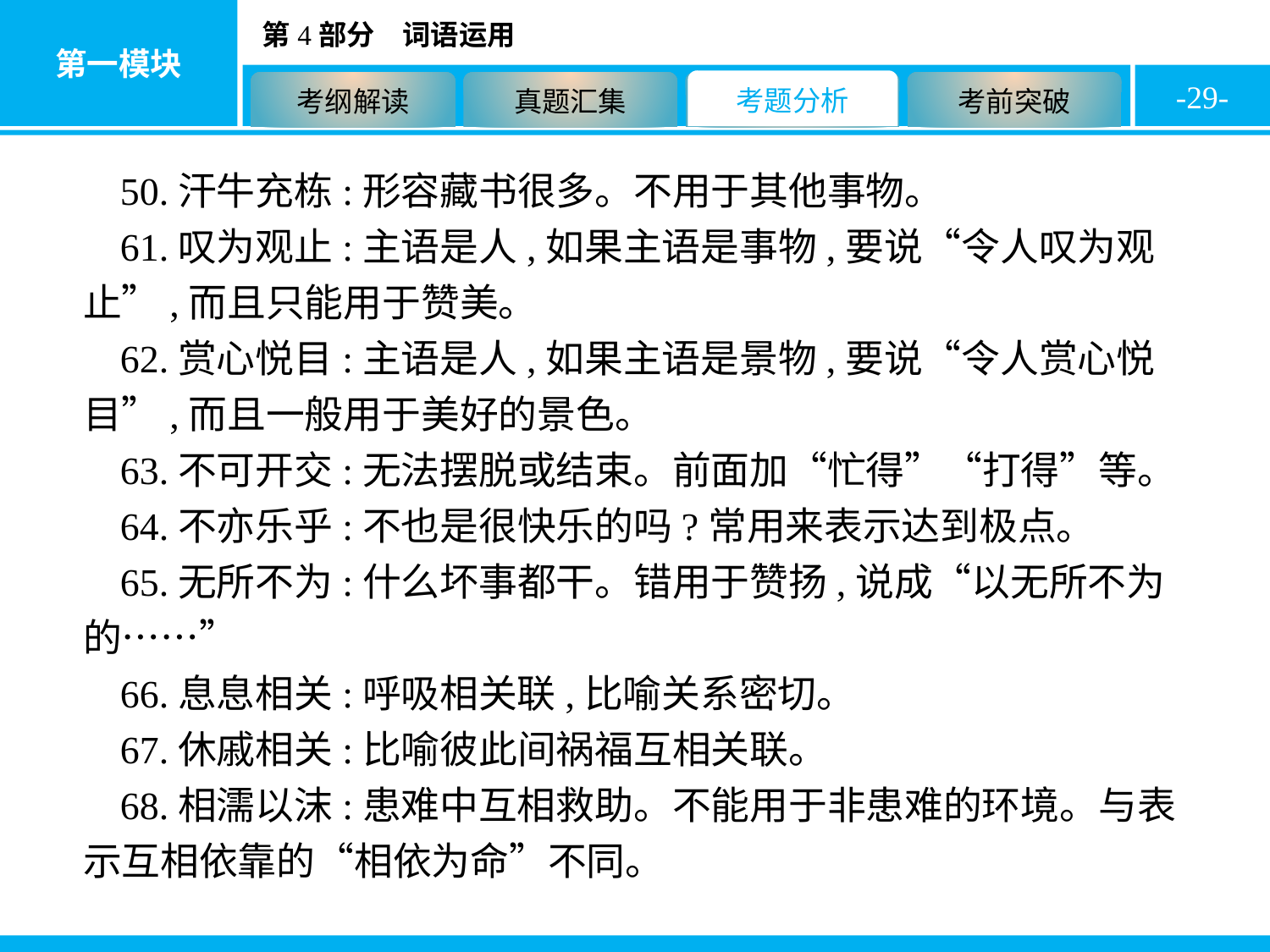

-29-
50.汗牛充栋:形容藏书很多。不用于其他事物。
61.叹为观止:主语是人,如果主语是事物,要说“令人叹为观止”,而且只能用于赞美。
62.赏心悦目:主语是人,如果主语是景物,要说“令人赏心悦目”,而且一般用于美好的景色。
63.不可开交:无法摆脱或结束。前面加“忙得”“打得”等。
64.不亦乐乎:不也是很快乐的吗?常用来表示达到极点。
65.无所不为:什么坏事都干。错用于赞扬,说成“以无所不为的……”
66.息息相关:呼吸相关联,比喻关系密切。
67.休戚相关:比喻彼此间祸福互相关联。
68.相濡以沫:患难中互相救助。不能用于非患难的环境。与表示互相依靠的“相依为命”不同。